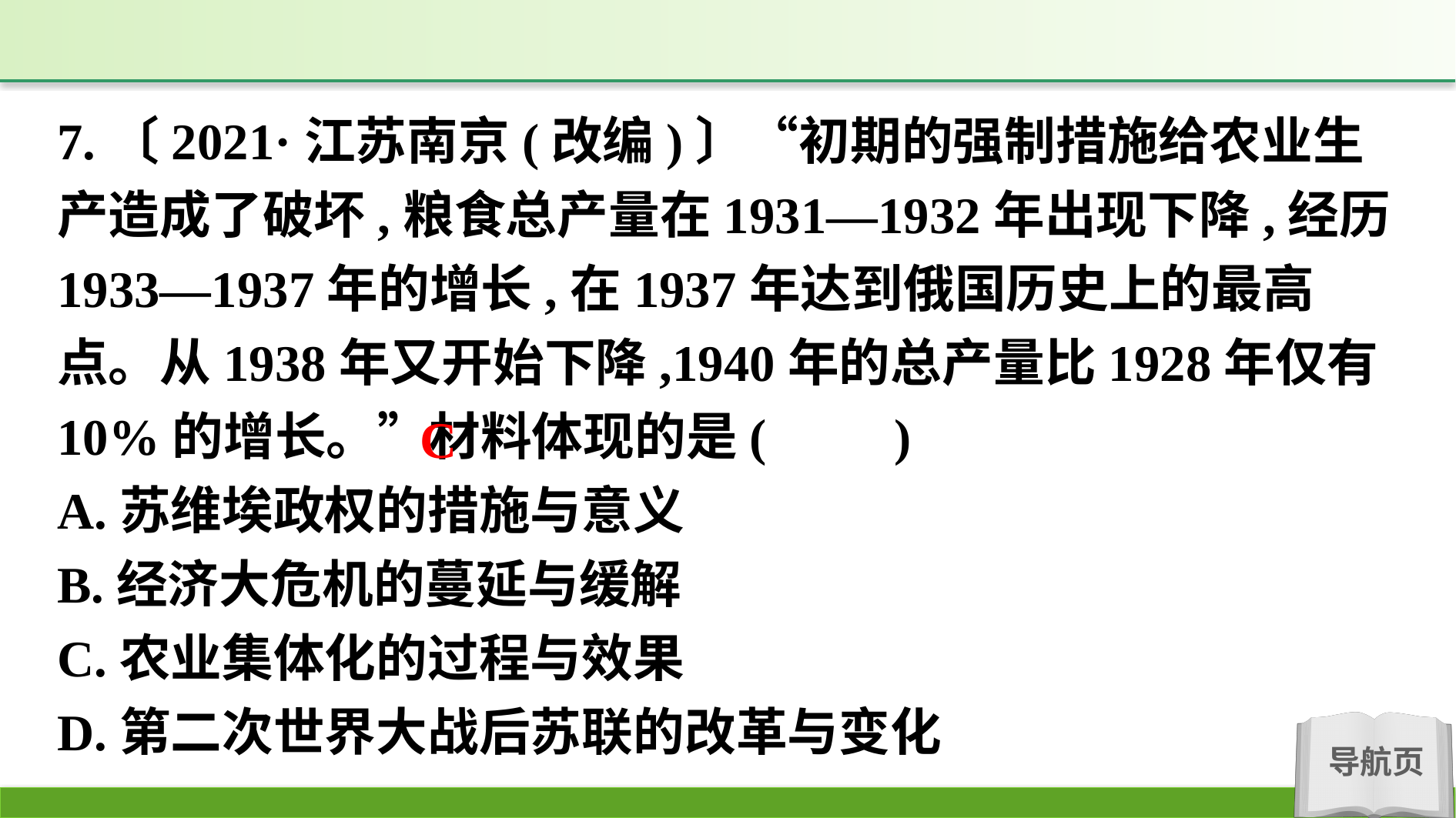

7.〔2021·江苏南京(改编)〕“初期的强制措施给农业生产造成了破坏,粮食总产量在1931—1932年出现下降,经历1933—1937年的增长,在1937年达到俄国历史上的最高点。从1938年又开始下降,1940年的总产量比1928年仅有10%的增长。”材料体现的是(　　)
A.苏维埃政权的措施与意义
B.经济大危机的蔓延与缓解
C.农业集体化的过程与效果
D.第二次世界大战后苏联的改革与变化
C